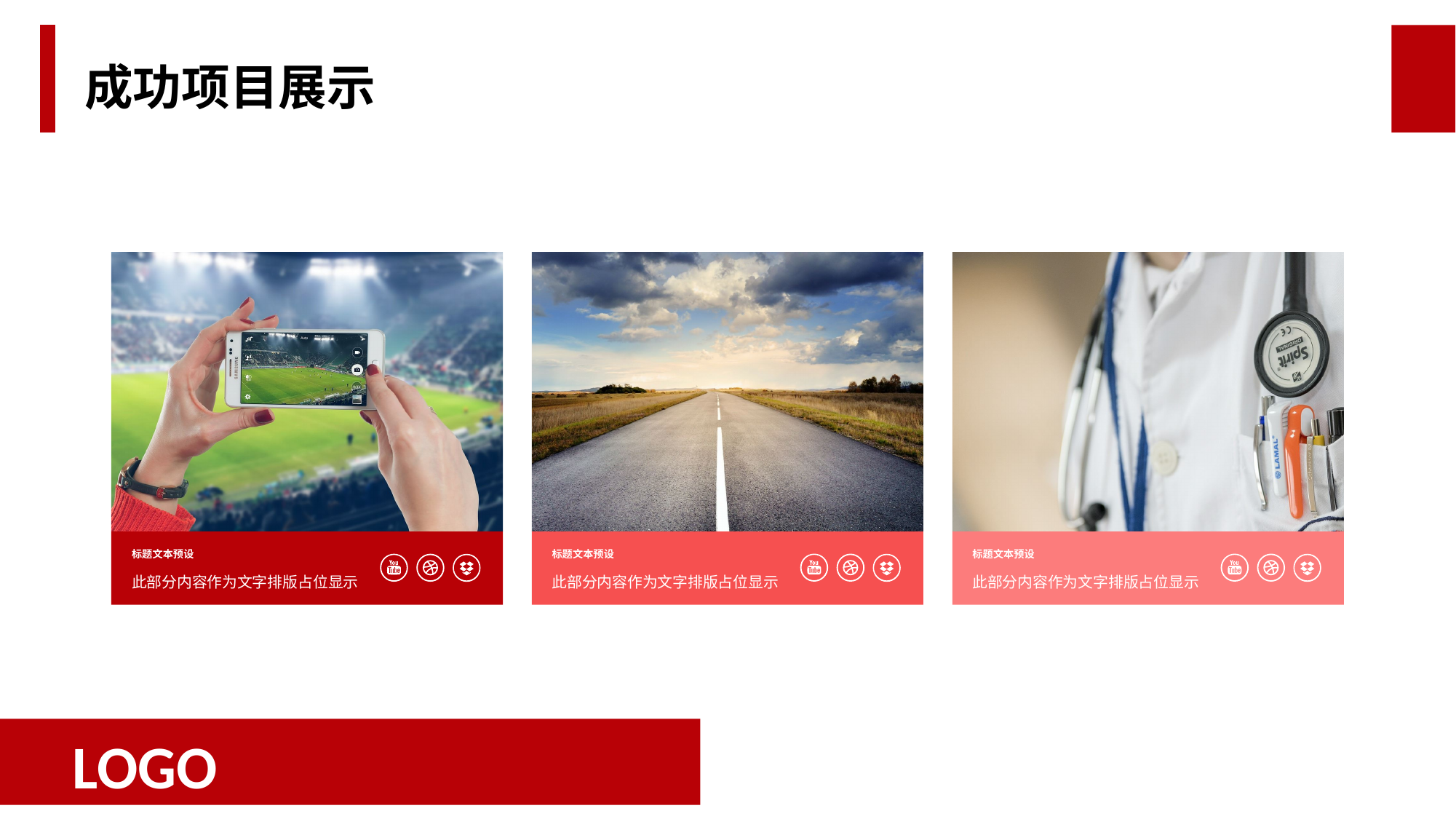

成功项目展示

标题文本预设

此部分内容作为文字排版占位显示

标题文本预设

此部分内容作为文字排版占位显示

标题文本预设

此部分内容作为文字排版占位显示